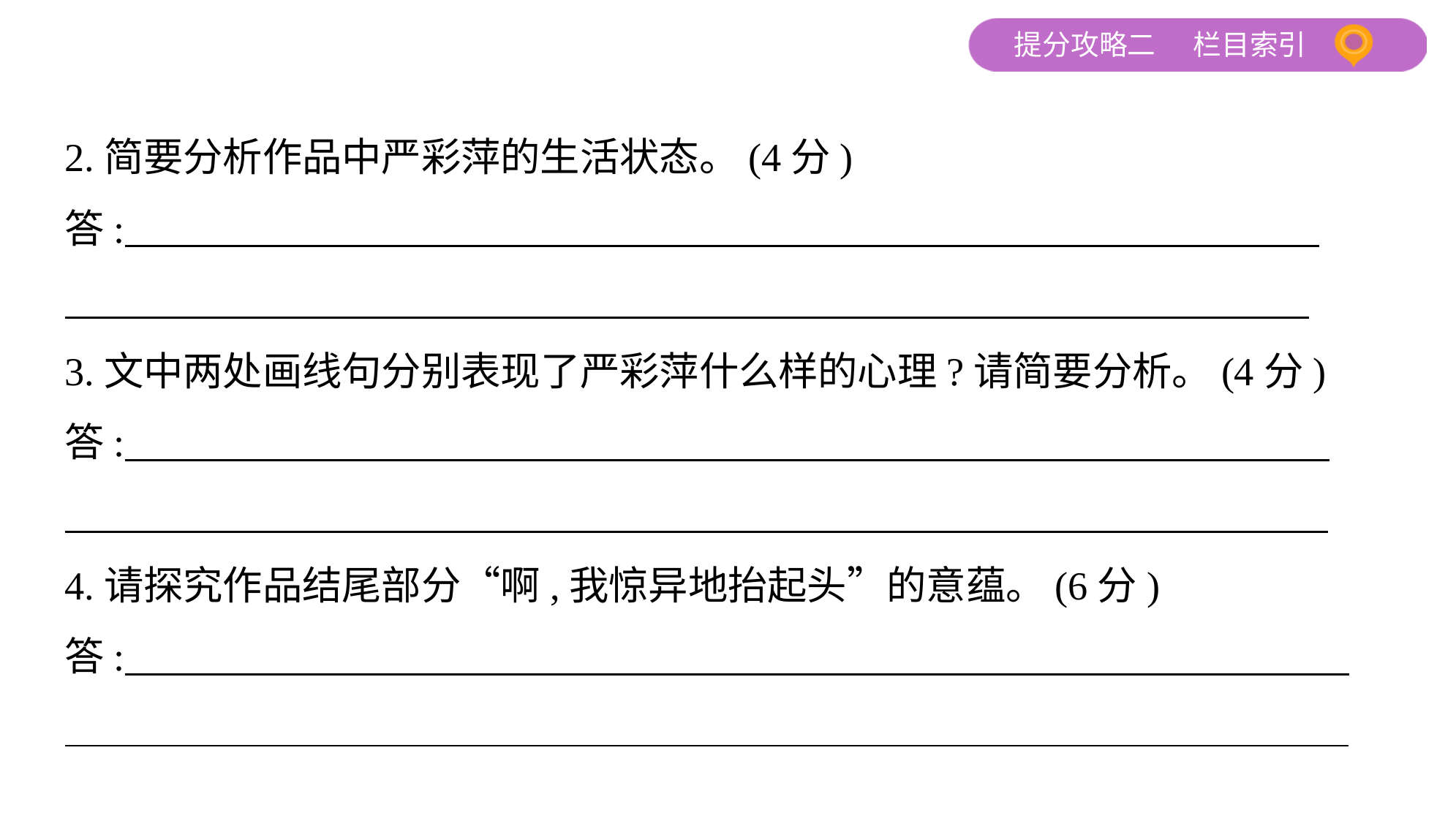

2.简要分析作品中严彩萍的生活状态。(4分)
答:

3.文中两处画线句分别表现了严彩萍什么样的心理?请简要分析。(4分)
答:

4.请探究作品结尾部分“啊,我惊异地抬起头”的意蕴。(6分)
答: